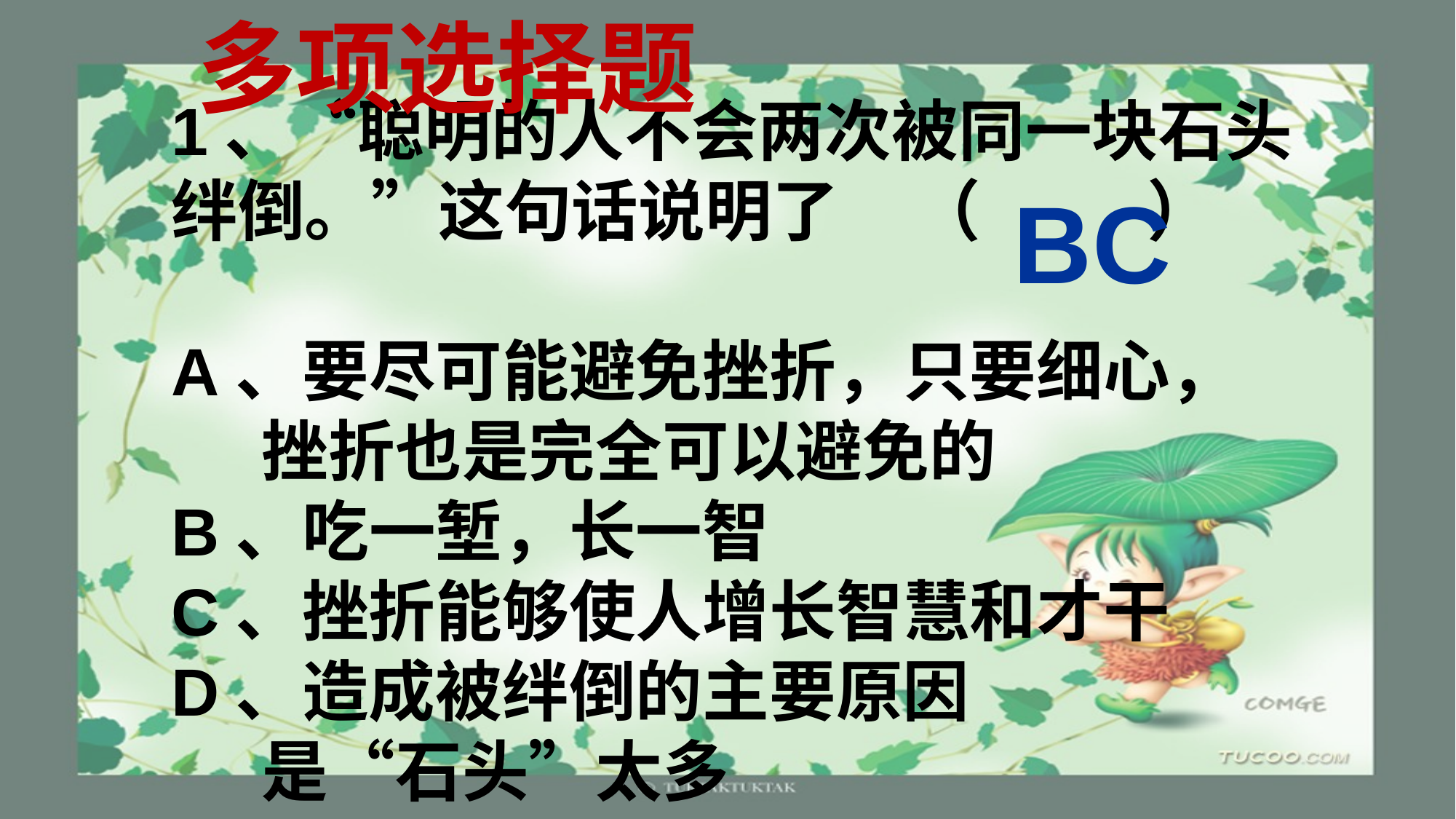

多项选择题
# 1、“聪明的人不会两次被同一块石头绊倒。”这句话说明了     （           ） A、要尽可能避免挫折，只要细心， 挫折也是完全可以避免的 B、吃一堑，长一智 C、挫折能够使人增长智慧和才干 D、造成被绊倒的主要原因 是“石头”太多
BC